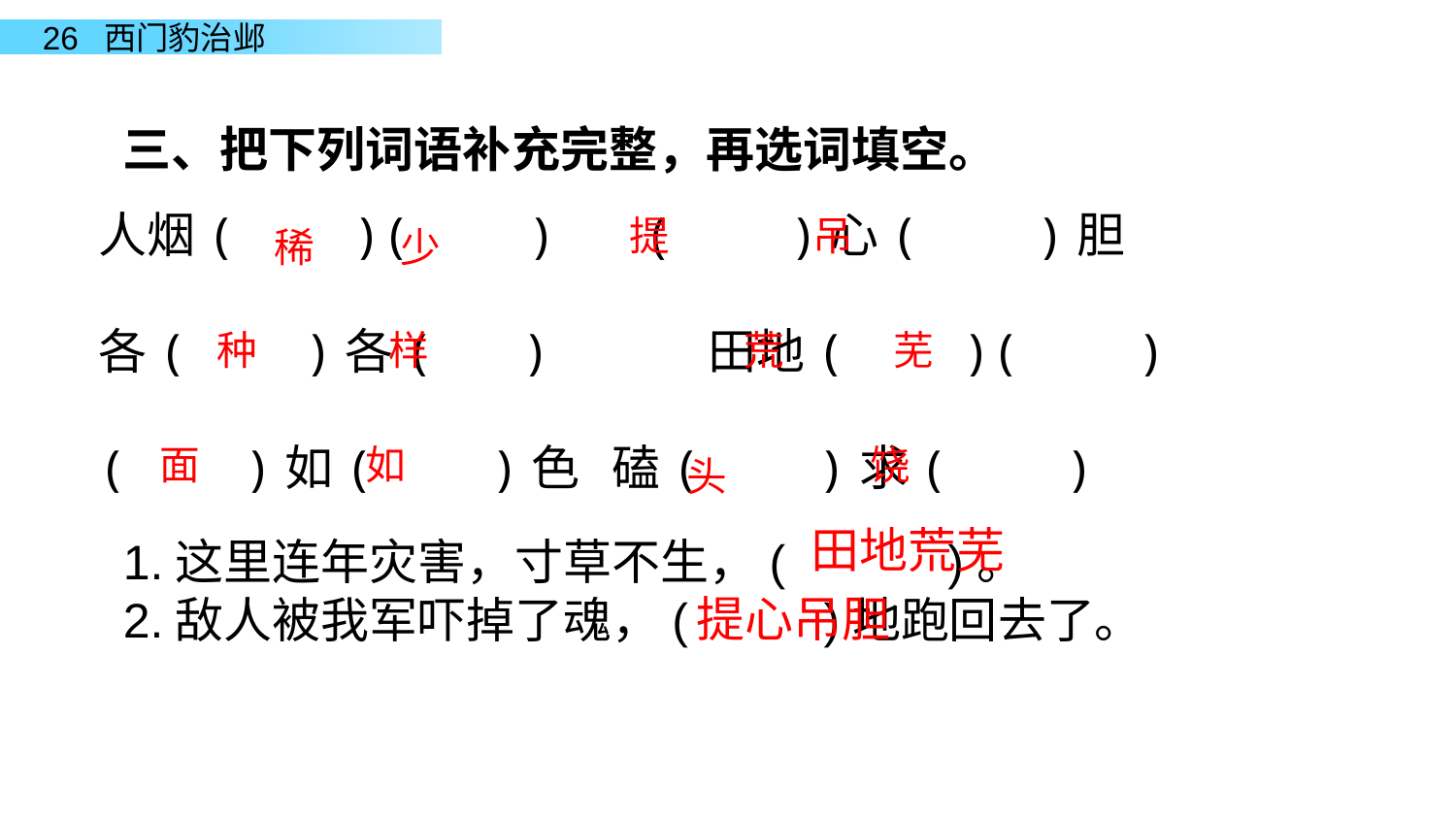

三、把下列词语补充完整，再选词填空。
人烟(    )(    )   (    )心(    )胆

各(    )各(   )     田地(    )(    )

(    )如(    )色   磕(    )求(    )
提
吊
稀
少
种
样
荒
芜
面
如
饶
头
田地荒芜
1.这里连年灾害，寸草不生，(            )。
2.敌人被我军吓掉了魂，(          )地跑回去了。
提心吊胆